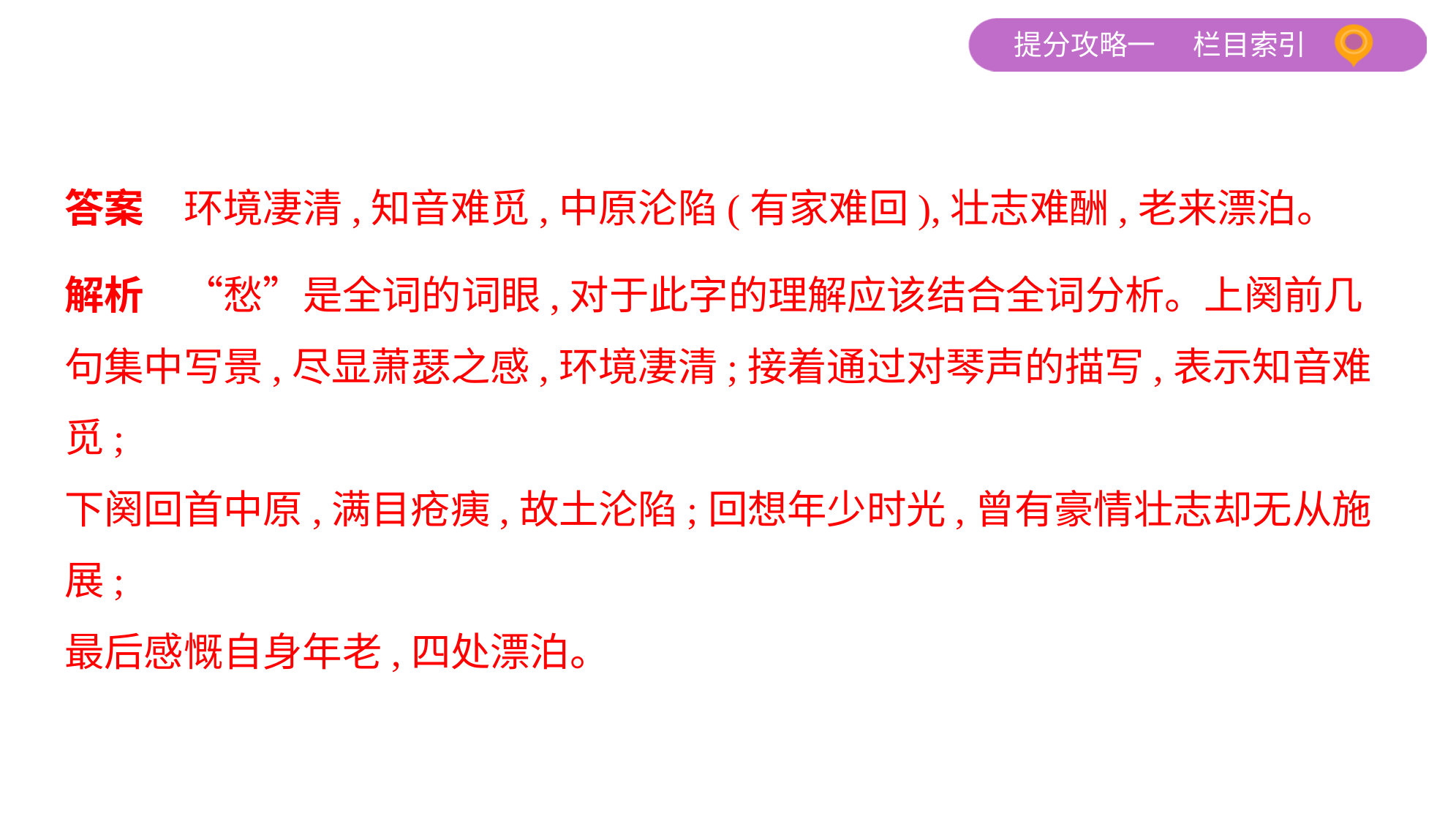

答案　环境凄清,知音难觅,中原沦陷(有家难回),壮志难酬,老来漂泊。
解析　“愁”是全词的词眼,对于此字的理解应该结合全词分析。上阕前几
句集中写景,尽显萧瑟之感,环境凄清;接着通过对琴声的描写,表示知音难觅;
下阕回首中原,满目疮痍,故土沦陷;回想年少时光,曾有豪情壮志却无从施展;
最后感慨自身年老,四处漂泊。